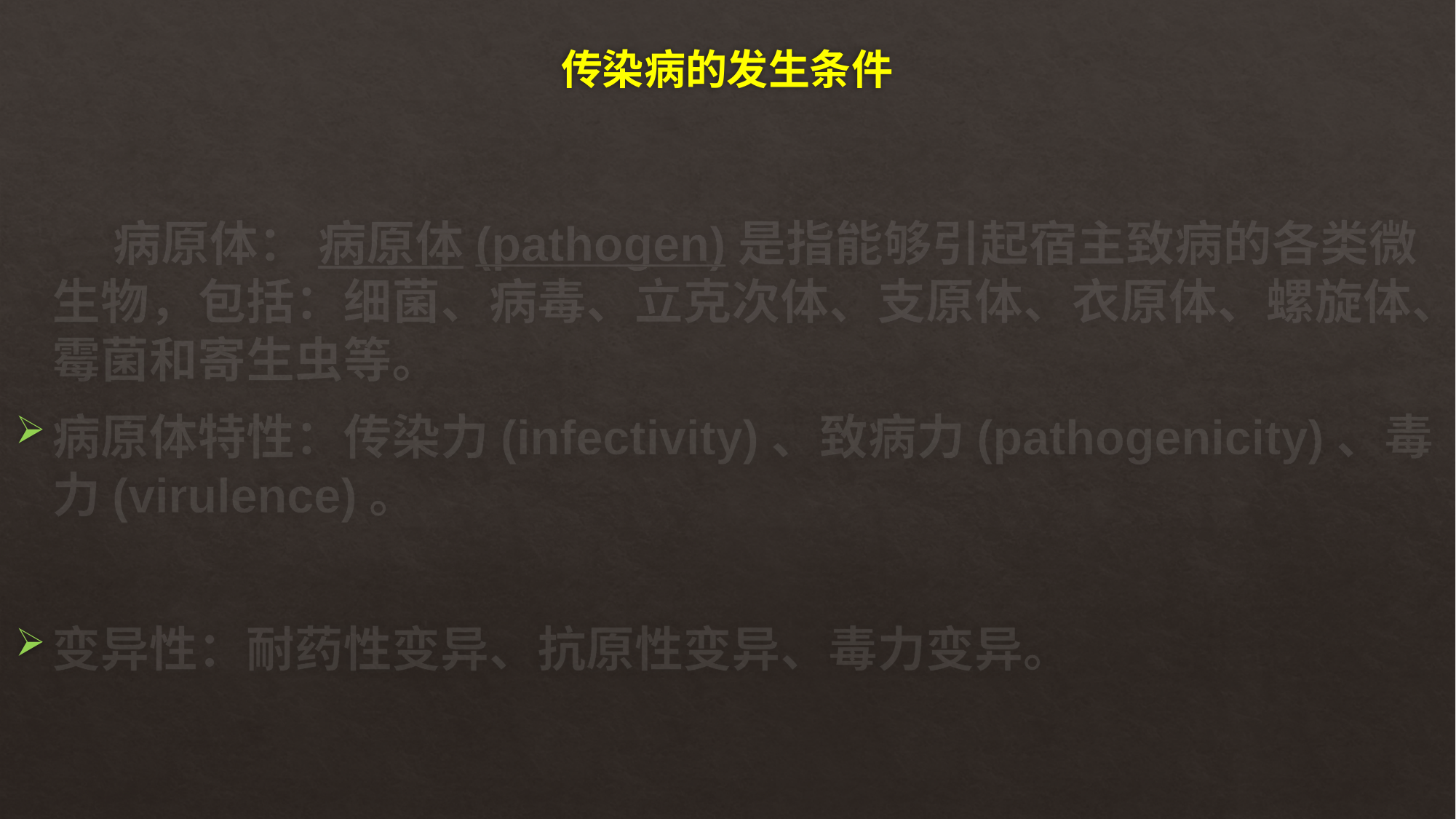

# 传染病的发生条件
　　病原体： 病原体(pathogen)是指能够引起宿主致病的各类微生物，包括：细菌、病毒、立克次体、支原体、衣原体、螺旋体、霉菌和寄生虫等。
病原体特性：传染力(infectivity)、致病力(pathogenicity)、毒力(virulence)。

变异性：耐药性变异、抗原性变异、毒力变异。